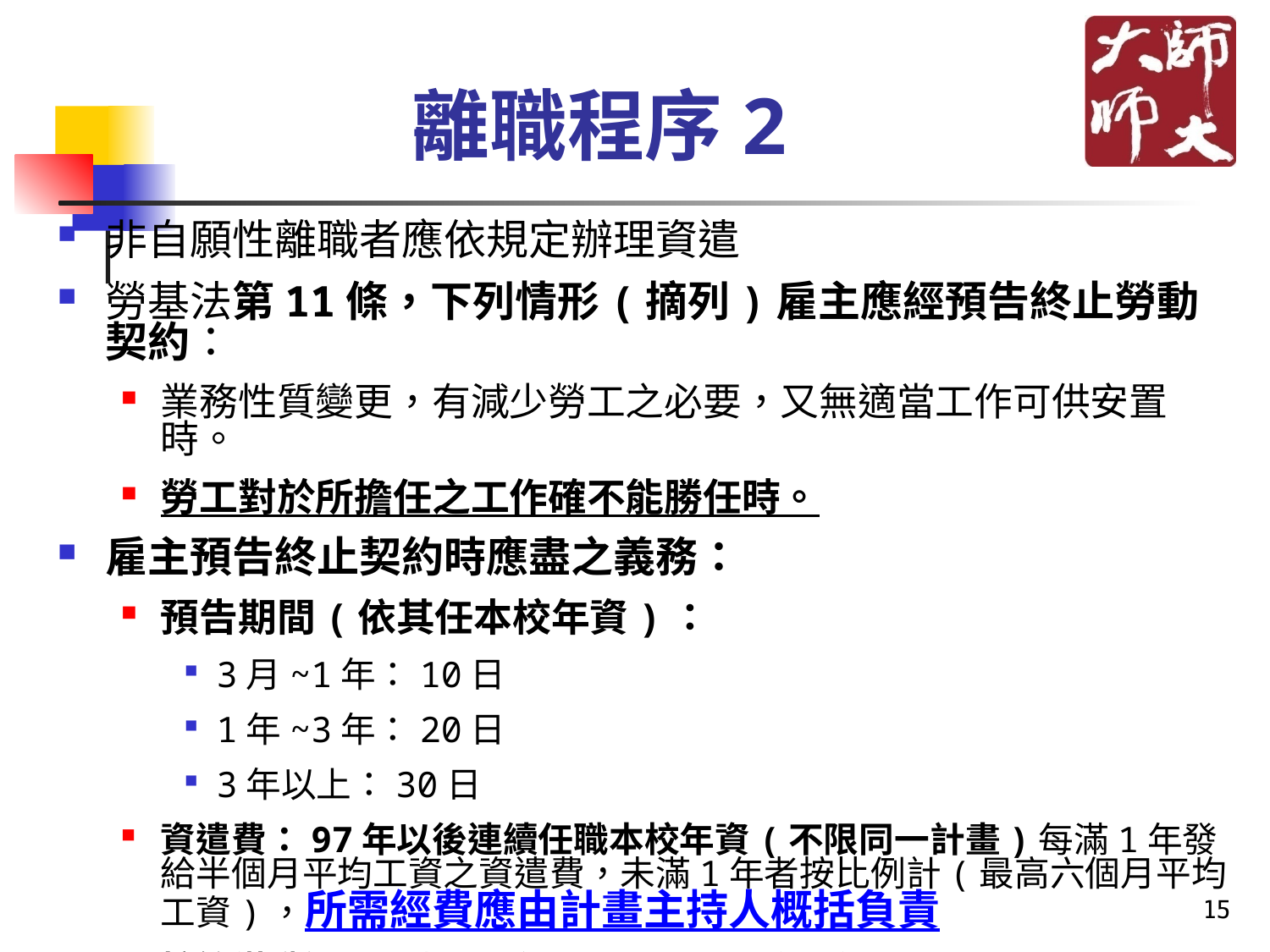

# 離職程序2
非自願性離職者應依規定辦理資遣
勞基法第11條，下列情形(摘列)雇主應經預告終止勞動契約：
業務性質變更，有減少勞工之必要，又無適當工作可供安置時。
勞工對於所擔任之工作確不能勝任時。
雇主預告終止契約時應盡之義務：
預告期間(依其任本校年資)：
3月~1年：10日
1年~3年：20日
3年以上：30日
資遣費：97年以後連續任職本校年資(不限同一計畫)每滿1年發給半個月平均工資之資遣費，未滿1年者按比例計(最高六個月平均工資)，所需經費應由計畫主持人概括負責
核給謀職假：預告期間每星期2天，工資照給

15